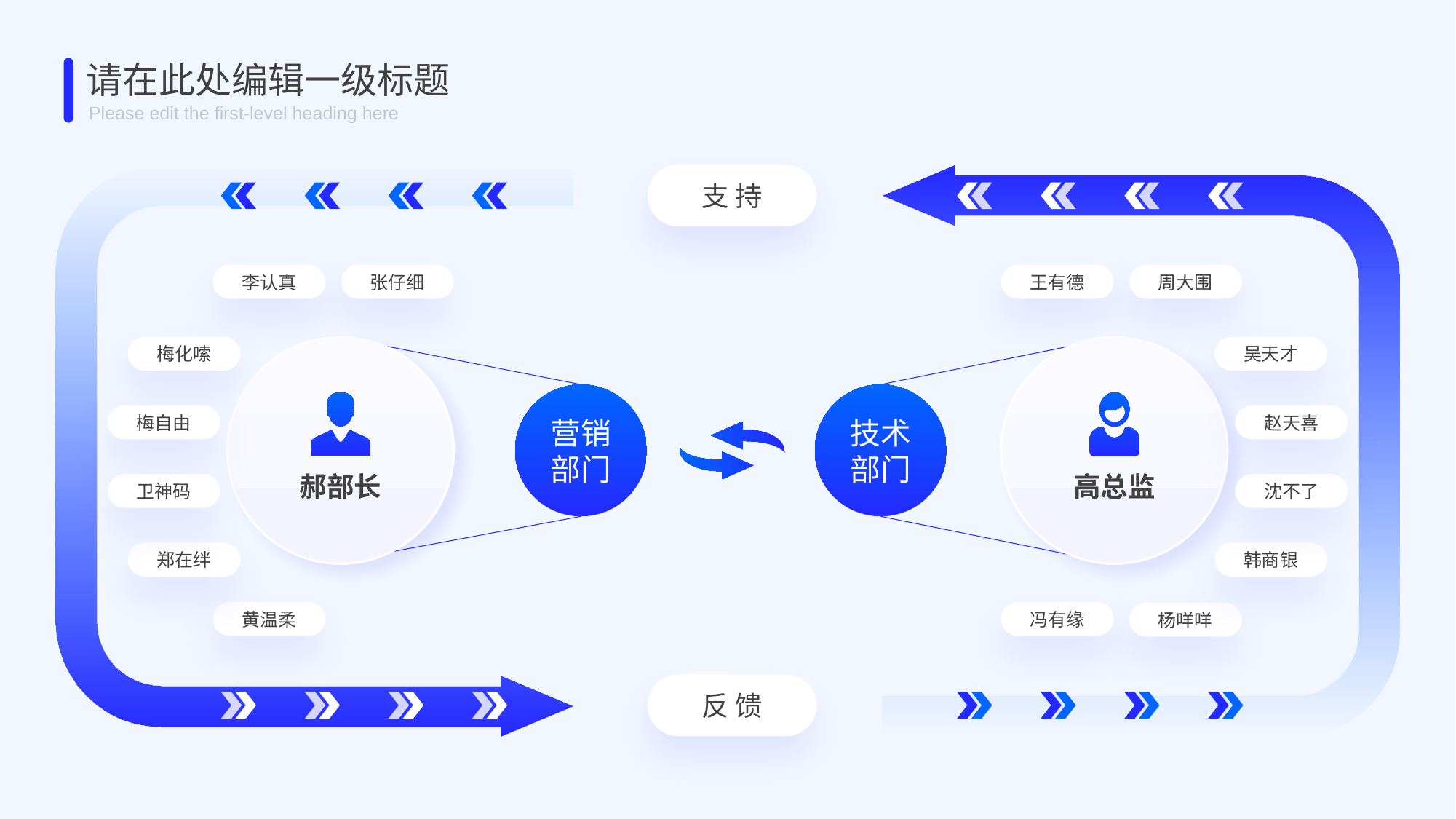

请在此处编辑一级标题
Please edit the first-level heading here

支 持

李认真
张仔细
王有德
周大围
梅化嗦
吴天才

营销
部门

技术
部门

梅自由
赵天喜
郝部长
高总监
卫神码
沈不了
郑在绊
韩商银
黄温柔
冯有缘
杨咩咩
反 馈